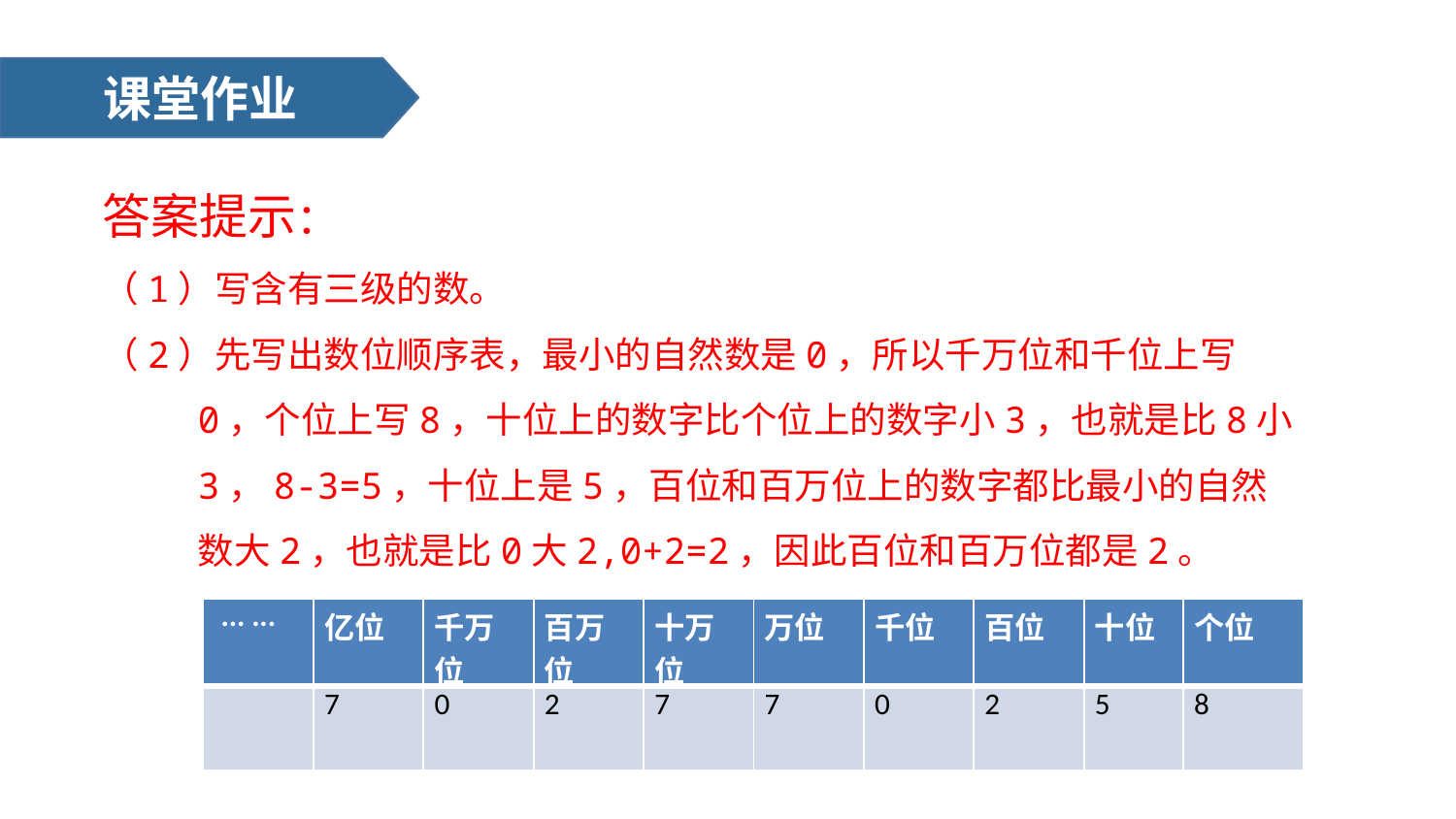

课堂作业
答案提示：
（1）写含有三级的数。
（2）先写出数位顺序表，最小的自然数是0，所以千万位和千位上写0，个位上写8，十位上的数字比个位上的数字小3，也就是比8小3，8-3=5，十位上是5，百位和百万位上的数字都比最小的自然数大2，也就是比0大2,0+2=2，因此百位和百万位都是2。
| ... ... | 亿位 | 千万位 | 百万位 | 十万位 | 万位 | 千位 | 百位 | 十位 | 个位 |
| --- | --- | --- | --- | --- | --- | --- | --- | --- | --- |
|  | 7 | 0 | 2 | 7 | 7 | 0 | 2 | 5 | 8 |